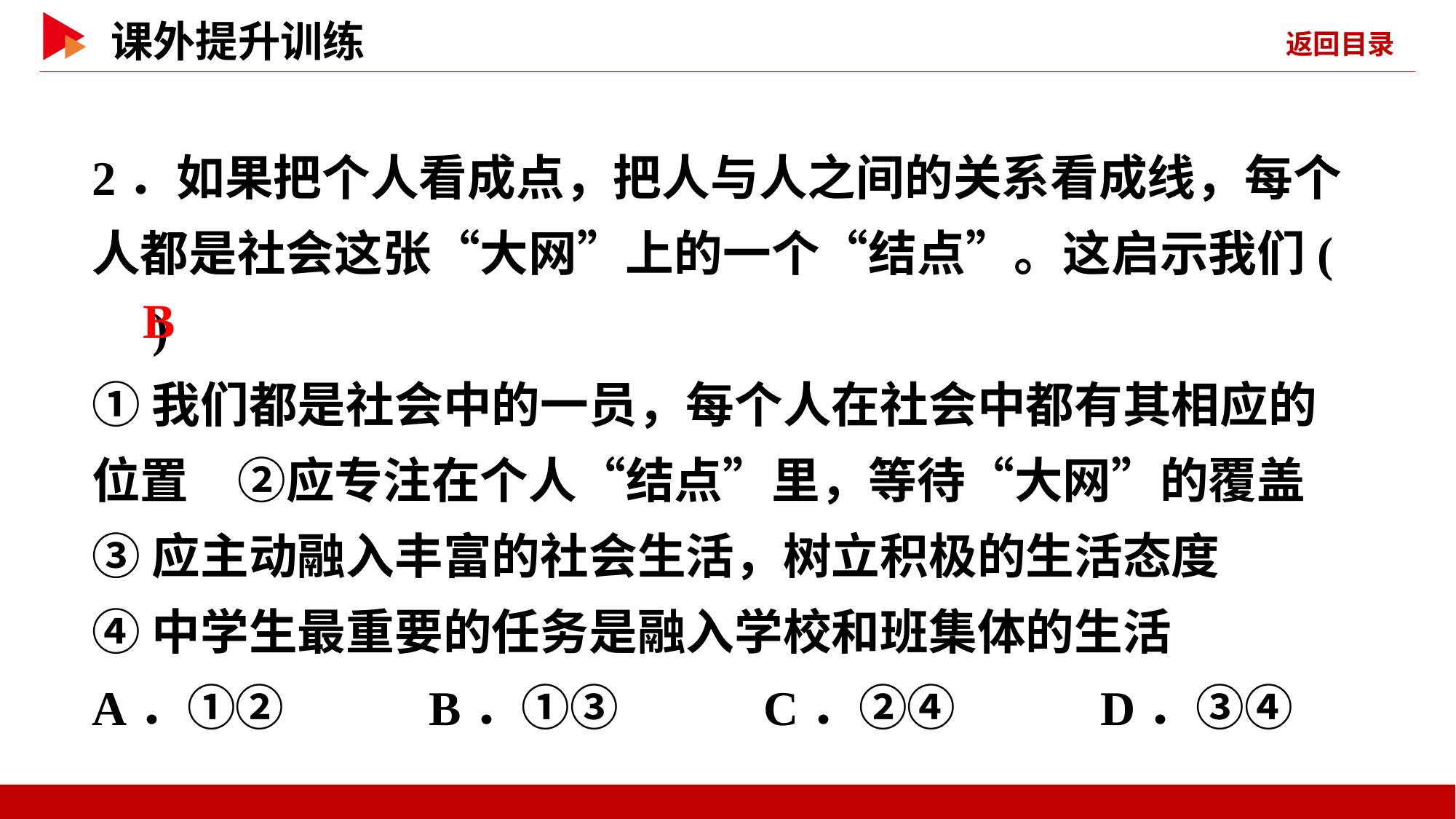

2．如果把个人看成点，把人与人之间的关系看成线，每个人都是社会这张“大网”上的一个“结点”。这启示我们(        )
①我们都是社会中的一员，每个人在社会中都有其相应的位置　②应专注在个人“结点”里，等待“大网”的覆盖
③应主动融入丰富的社会生活，树立积极的生活态度
④中学生最重要的任务是融入学校和班集体的生活
A．①②            B．①③            C．②④            D．③④
   B